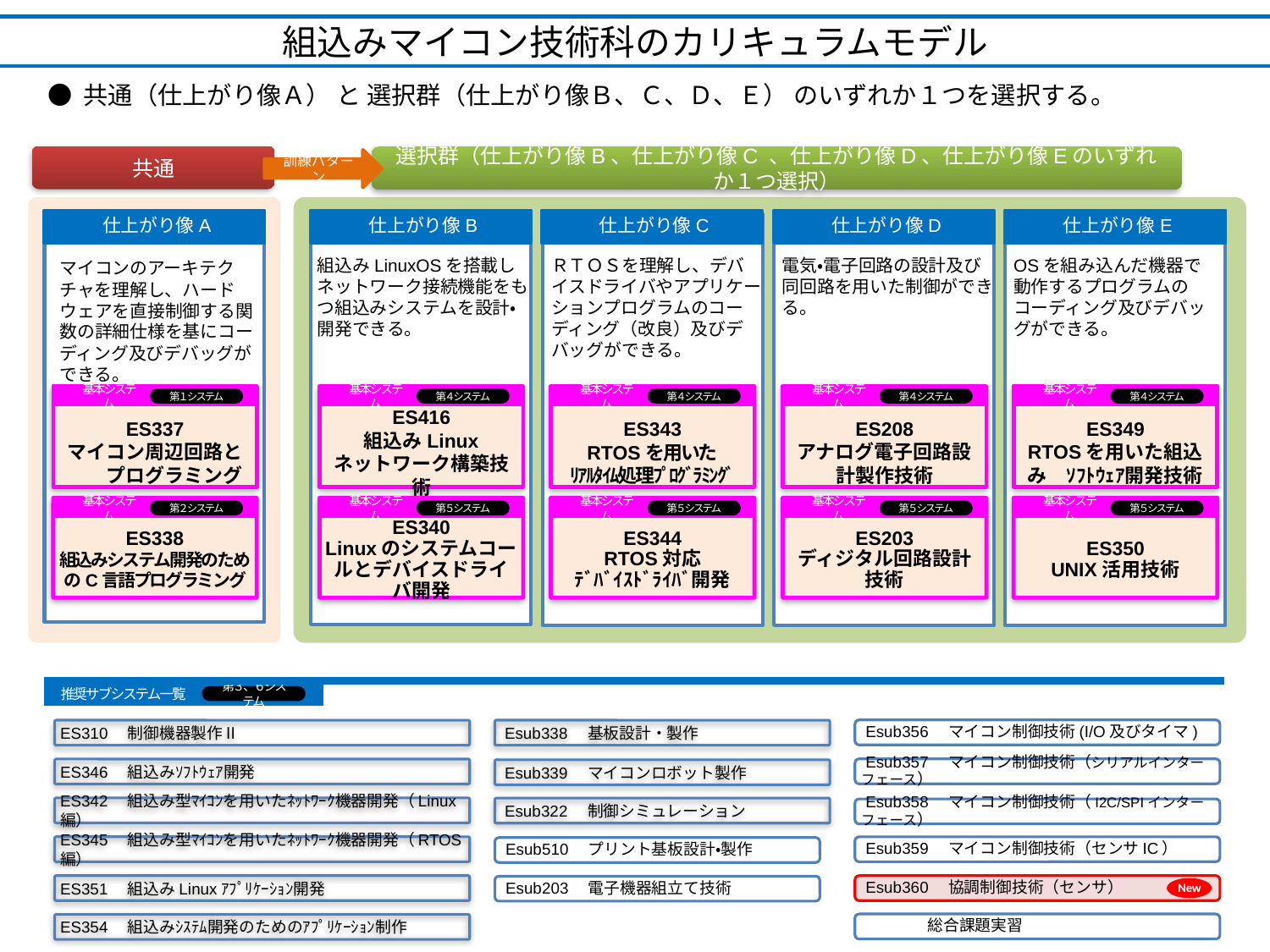

組込みマイコン技術科のカリキュラムモデル
● 共通（仕上がり像Ａ） と 選択群（仕上がり像Ｂ、Ｃ、Ｄ、Ｅ） のいずれか１つを選択する。
共通
選択群（仕上がり像B、仕上がり像C 、仕上がり像D、仕上がり像Eのいずれか１つ選択）
訓練パターン

仕上がり像A
仕上がり像B
仕上がり像C
仕上がり像D
仕上がり像E

組込みLinuxOSを搭載しネットワーク接続機能をもつ組込みシステムを設計・開発できる。
ＲＴＯＳを理解し、デバイスドライバやアプリケーションプログラムのコーディング（改良）及びデバッグができる。
電気・電子回路の設計及び同回路を用いた制御ができる。
OSを組み込んだ機器で動作するプログラムのコーディング及びデバッグができる。
マイコンのアーキテクチャを理解し、ハードウェアを直接制御する関数の詳細仕様を基にコーディング及びデバッグができる。
第１、４システム

基本システム

ES337
マイコン周辺回路と　　プログラミング

ES338
組込みシステム開発のため
のC言語プログラミング
第１システム

基本システム
第２システム

基本システム

ES416
組込みLinux
ネットワーク構築技術

ES340
Linuxのシステムコールとデバイスドライバ開発
第４システム

基本システム
第５システム

基本システム

ES343
RTOSを用いた
ﾘｱﾙﾀｲﾑ処理ﾌﾟﾛｸﾞﾗﾐﾝｸﾞ

ES344
RTOS対応
ﾃﾞﾊﾞｲｽﾄﾞﾗｲﾊﾞ開発
第４システム

基本システム
第５システム

基本システム

ES208
アナログ電子回路設計製作技術

ES203
ディジタル回路設計
技術
第４システム

基本システム
第５システム

基本システム

ES349
RTOSを用いた組込み　ｿﾌﾄｳｪｱ開発技術

ES350
UNIX活用技術
第４システム

基本システム
第５システム
第２、５システム

推奨サブシステム一覧
第３、６システム
 Esub356　マイコン制御技術(I/O及びタイマ)
ES310　制御機器製作Ⅱ
 Esub338　基板設計・製作
 Esub357　マイコン制御技術（シリアルインターフェース）
ES346　組込みｿﾌﾄｳｪｱ開発
 Esub339　マイコンロボット製作
ES342　組込み型ﾏｲｺﾝを用いたﾈｯﾄﾜｰｸ機器開発（Linux編）
 Esub322　制御シミュレーション
 Esub358　マイコン制御技術（I2C/SPIインターフェース）
ES345　組込み型ﾏｲｺﾝを用いたﾈｯﾄﾜｰｸ機器開発（RTOS編）
 Esub359　マイコン制御技術（センサIC）
 Esub510　プリント基板設計・製作
New

ES351　組込みLinuxｱﾌﾟﾘｹｰｼｮﾝ開発
 Esub360　協調制御技術（センサ）
 Esub203　電子機器組立て技術
        　     総合課題実習
ES354　組込みｼｽﾃﾑ開発のためのｱﾌﾟﾘｹｰｼｮﾝ制作